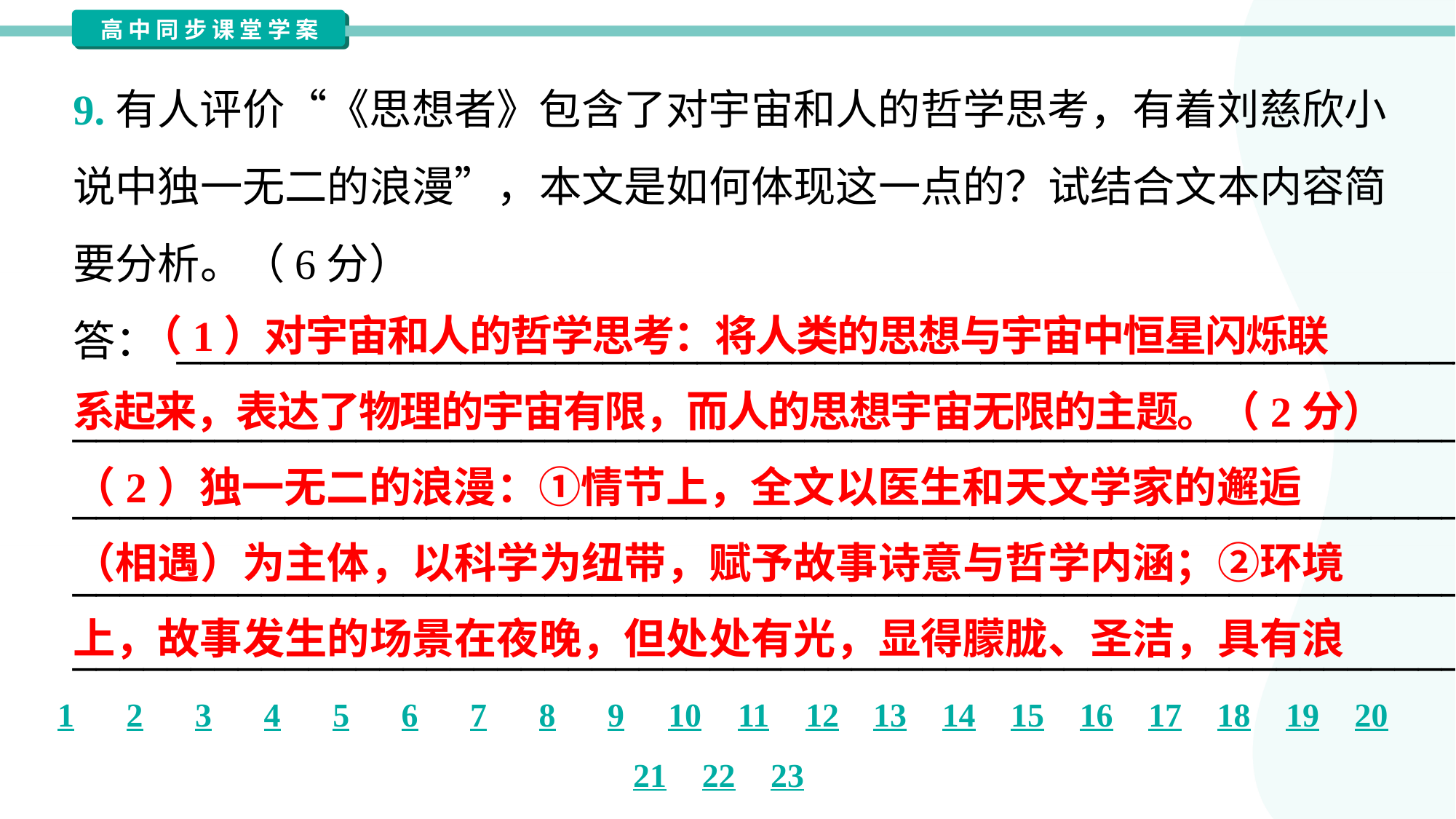

9.有人评价“《思想者》包含了对宇宙和人的哲学思考，有着刘慈欣小
说中独一无二的浪漫”，本文是如何体现这一点的？试结合文本内容简
要分析。（6分）
答： ________________________________________________________
_____________________________________________________________
_____________________________________________________________
_____________________________________________________________
_____________________________________________________________
      （1）对宇宙和人的哲学思考：将人类的思想与宇宙中恒星闪烁联
系起来，表达了物理的宇宙有限，而人的思想宇宙无限的主题。（2分）
（2）独一无二的浪漫：①情节上，全文以医生和天文学家的邂逅
（相遇）为主体，以科学为纽带，赋予故事诗意与哲学内涵；②环境
上，故事发生的场景在夜晚，但处处有光，显得朦胧、圣洁，具有浪